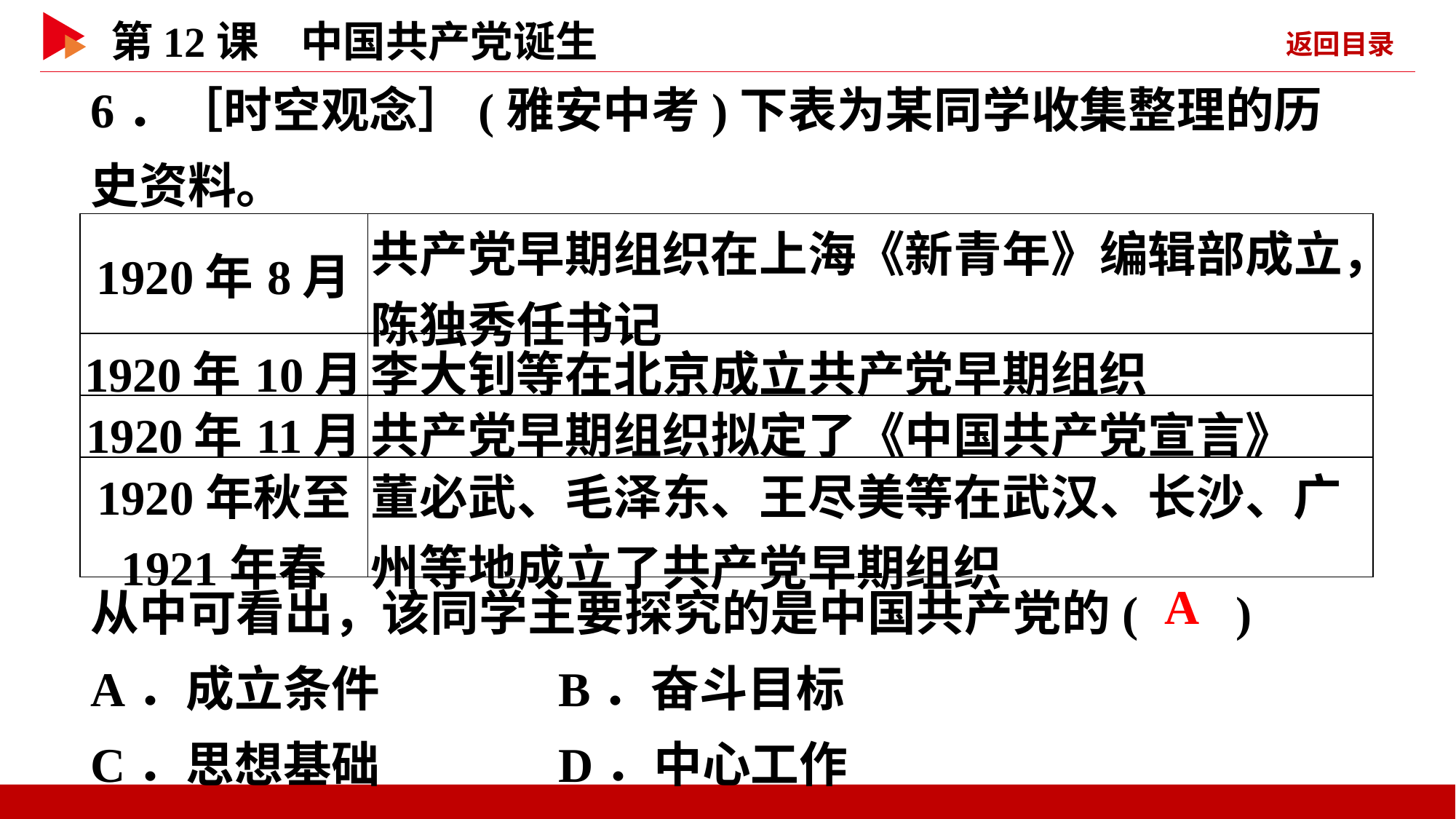

6．［时空观念］(雅安中考)下表为某同学收集整理的历史资料。
| 1920年8月 | 共产党早期组织在上海《新青年》编辑部成立，陈独秀任书记 |
| --- | --- |
| 1920年10月 | 李大钊等在北京成立共产党早期组织 |
| 1920年11月 | 共产党早期组织拟定了《中国共产党宣言》 |
| 1920年秋至 1921年春 | 董必武、毛泽东、王尽美等在武汉、长沙、广州等地成立了共产党早期组织 |
从中可看出，该同学主要探究的是中国共产党的(        )
A．成立条件               B．奋斗目标
C．思想基础               D．中心工作
   A